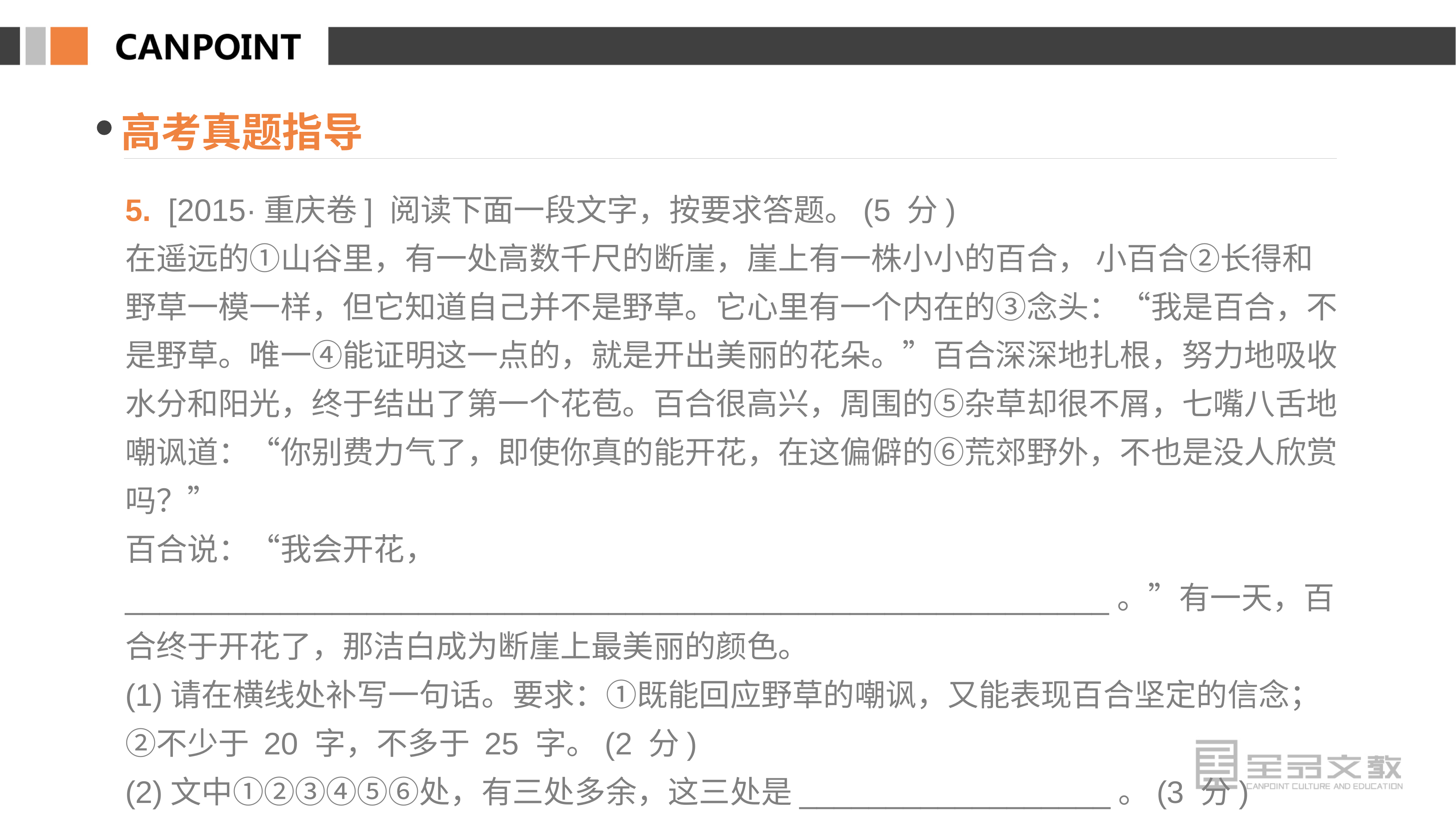

高考真题指导

5.  [2015·重庆卷] 阅读下面一段文字，按要求答题。(5 分)
在遥远的①山谷里，有一处高数千尺的断崖，崖上有一株小小的百合， 小百合②长得和野草一模一样，但它知道自己并不是野草。它心里有一个内在的③念头：“我是百合，不是野草。唯一④能证明这一点的，就是开出美丽的花朵。”百合深深地扎根，努力地吸收水分和阳光，终于结出了第一个花苞。百合很高兴，周围的⑤杂草却很不屑，七嘴八舌地嘲讽道：“你别费力气了，即使你真的能开花，在这偏僻的⑥荒郊野外，不也是没人欣赏吗？”
百合说：“我会开花， _________________________________________________________。”有一天，百合终于开花了，那洁白成为断崖上最美丽的颜色。
(1)请在横线处补写一句话。要求：①既能回应野草的嘲讽，又能表现百合坚定的信念；②不少于 20 字，不多于 25 字。(2 分)
(2)文中①②③④⑤⑥处，有三处多余，这三处是__________________。(3 分)